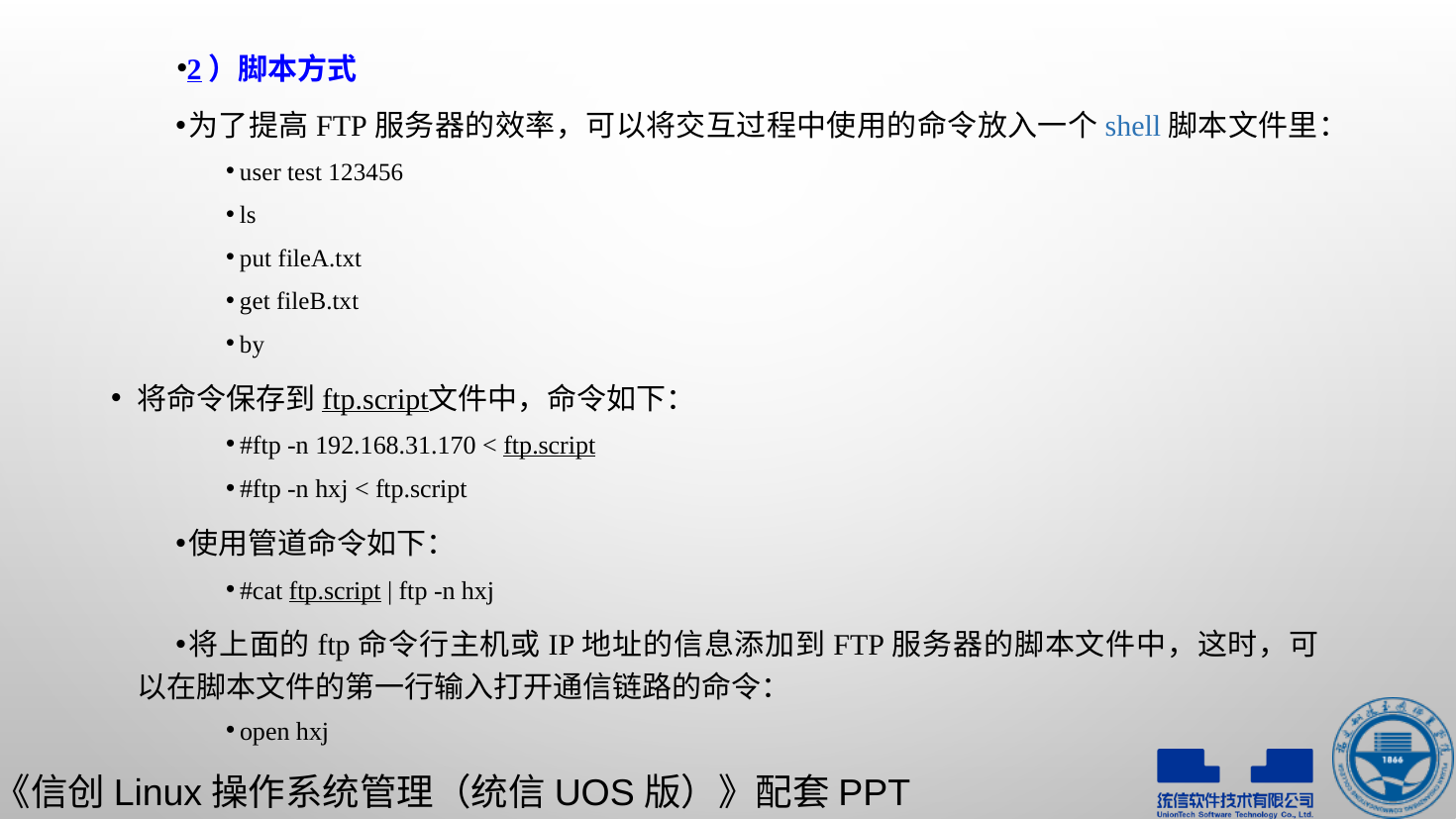

2）脚本方式
为了提高FTP服务器的效率，可以将交互过程中使用的命令放入一个shell脚本文件里：
user test 123456
ls
put fileA.txt
get fileB.txt
by
将命令保存到ftp.script文件中，命令如下：
#ftp -n 192.168.31.170 < ftp.script
#ftp -n hxj < ftp.script
使用管道命令如下：
#cat ftp.script | ftp -n hxj
将上面的ftp命令行主机或IP地址的信息添加到FTP服务器的脚本文件中，这时，可以在脚本文件的第一行输入打开通信链路的命令：
open hxj